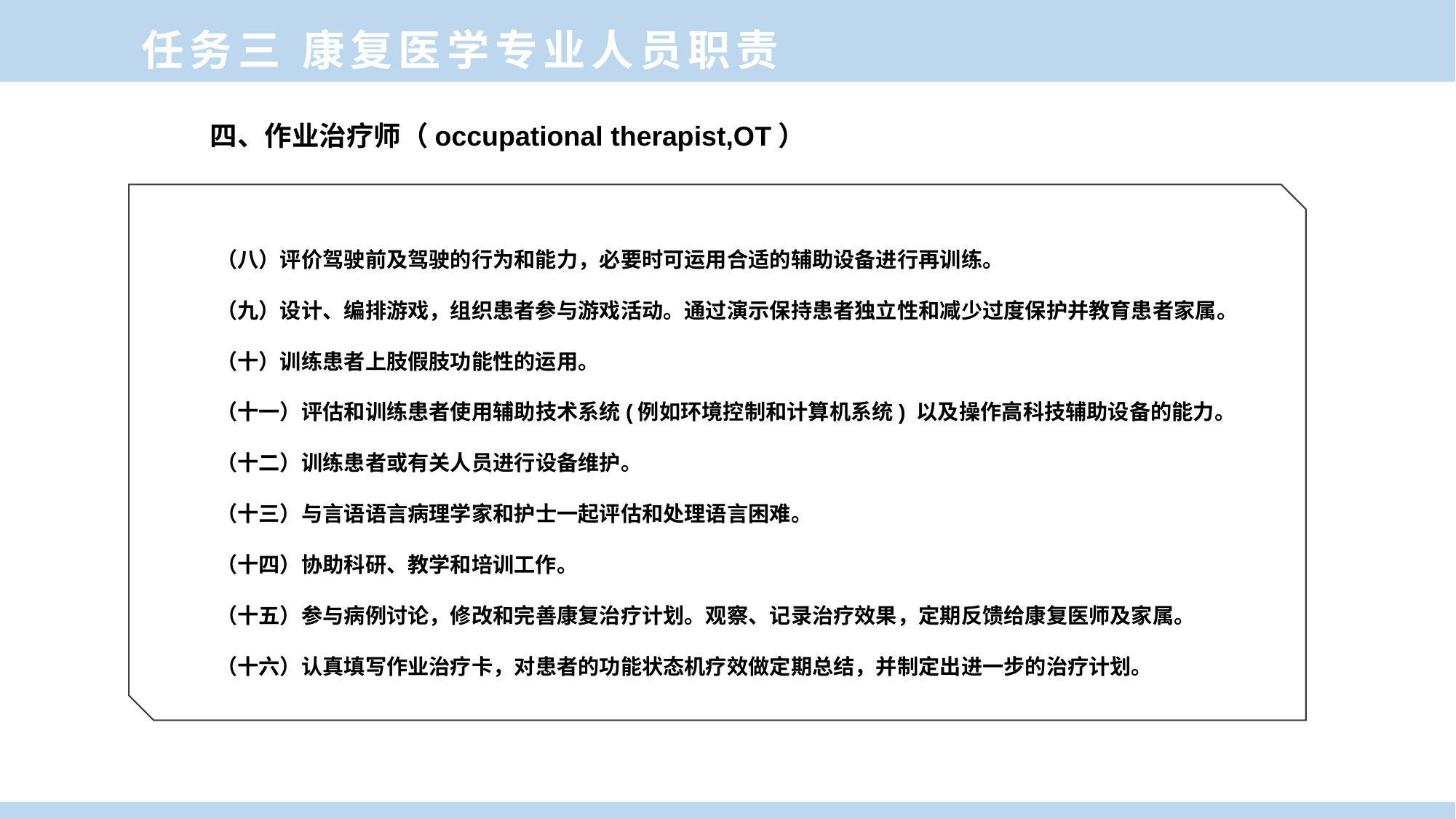

任务三 康复医学专业人员职责
四、作业治疗师（occupational therapist,OT）

（八）评价驾驶前及驾驶的行为和能力，必要时可运用合适的辅助设备进行再训练。
（九）设计、编排游戏，组织患者参与游戏活动。通过演示保持患者独立性和减少过度保护并教育患者家属。
（十）训练患者上肢假肢功能性的运用。
（十一）评估和训练患者使用辅助技术系统(例如环境控制和计算机系统) 以及操作高科技辅助设备的能力。
（十二）训练患者或有关人员进行设备维护。
（十三）与言语语言病理学家和护士一起评估和处理语言困难。
（十四）协助科研、教学和培训工作。
（十五）参与病例讨论，修改和完善康复治疗计划。观察、记录治疗效果，定期反馈给康复医师及家属。
（十六）认真填写作业治疗卡，对患者的功能状态机疗效做定期总结，并制定出进一步的治疗计划。